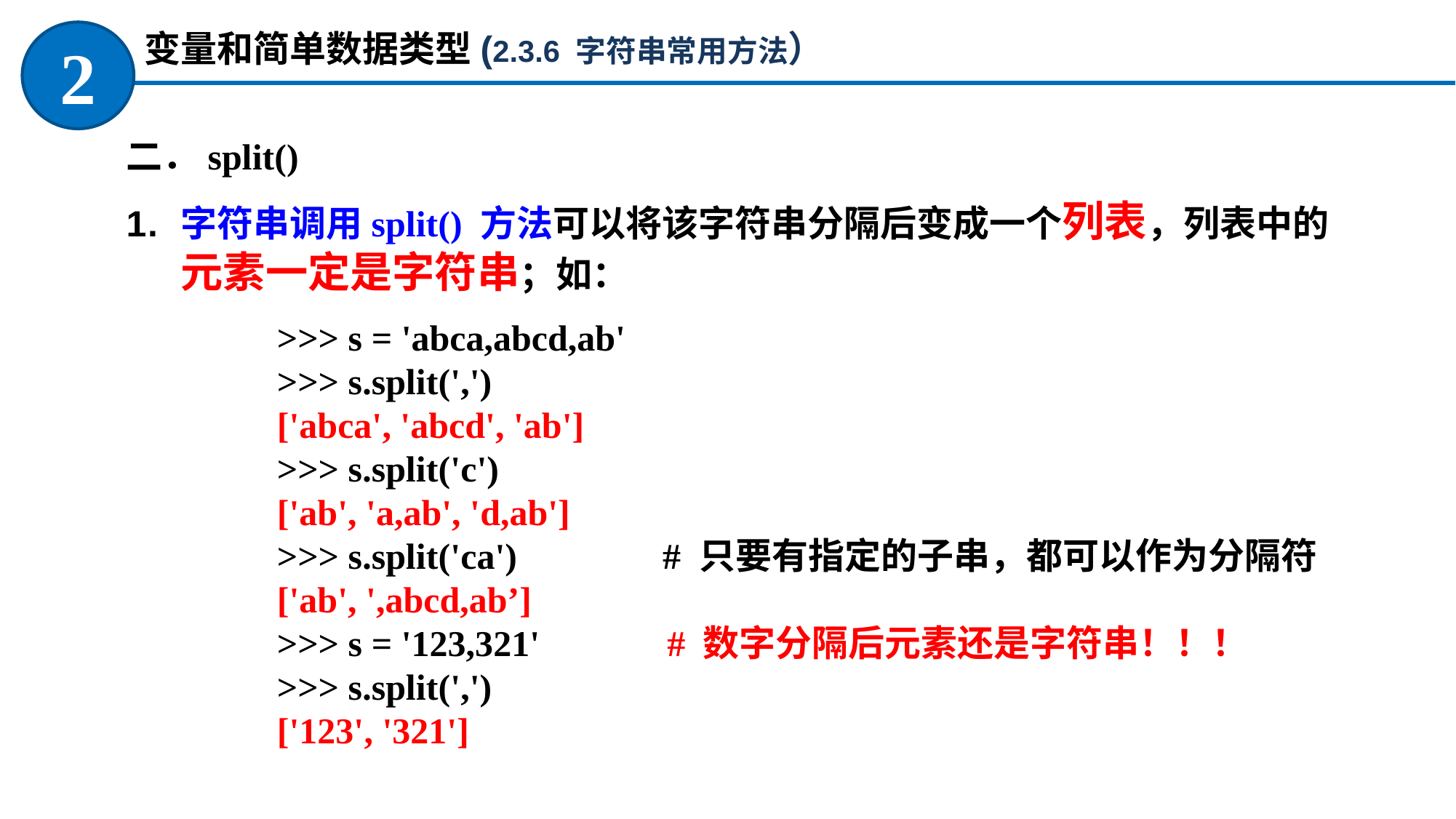

变量和简单数据类型(2.3.6 字符串常用方法）
2
二．split()
字符串调用split() 方法可以将该字符串分隔后变成一个列表，列表中的元素一定是字符串；如：
>>> s = 'abca,abcd,ab'
>>> s.split(',')
['abca', 'abcd', 'ab']
>>> s.split('c')
['ab', 'a,ab', 'd,ab']
>>> s.split('ca')                # 只要有指定的子串，都可以作为分隔符
['ab', ',abcd,ab’]
>>> s = '123,321'              # 数字分隔后元素还是字符串！！！
>>> s.split(',')
['123', '321']